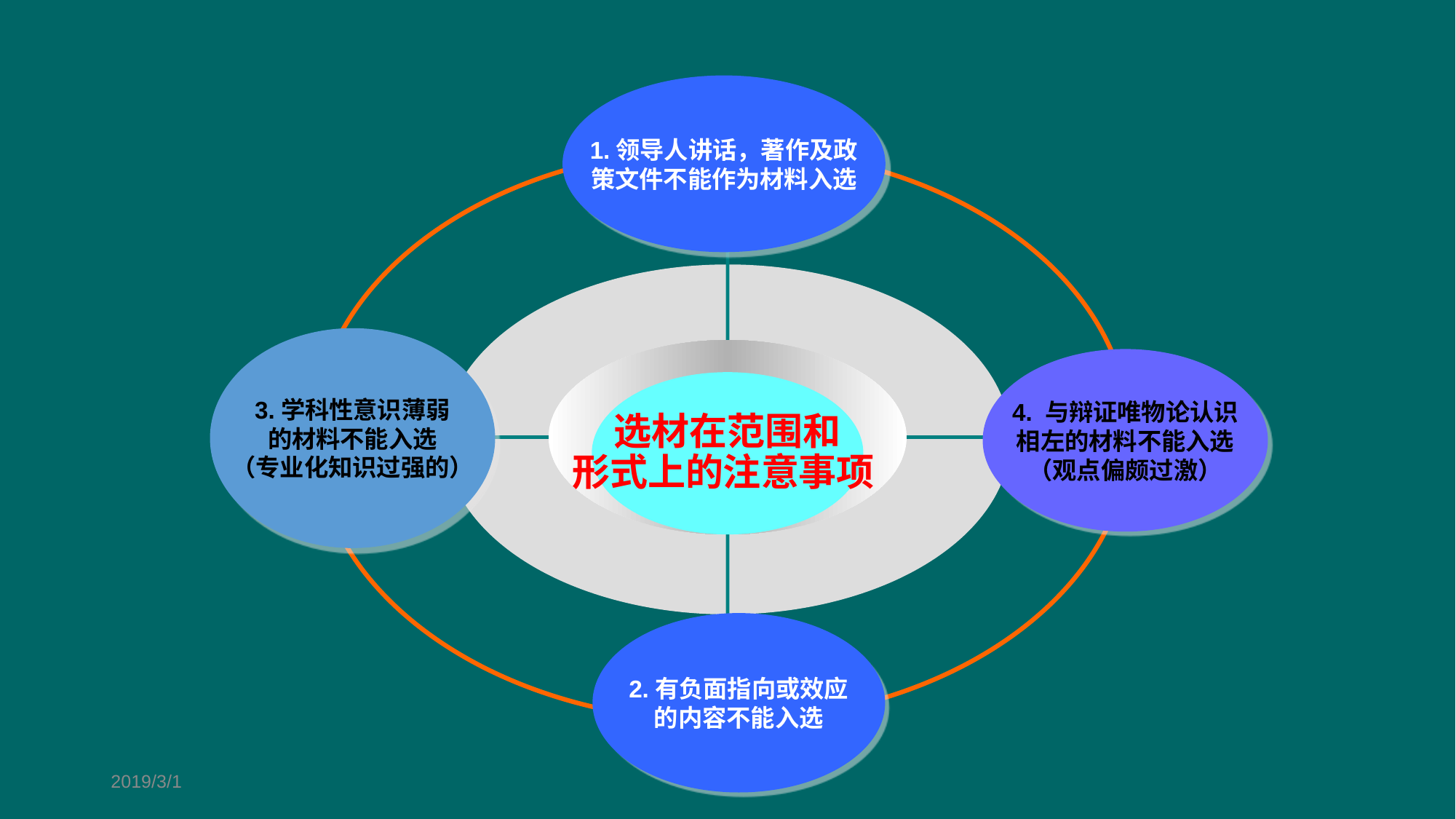

1.领导人讲话，著作及政
策文件不能作为材料入选

3.学科性意识薄弱
的材料不能入选
（专业化知识过强的）

4. 与辩证唯物论认识
相左的材料不能入选
（观点偏颇过激）
选材在范围和
形式上的注意事项

2.有负面指向或效应
的内容不能入选
2019/3/1